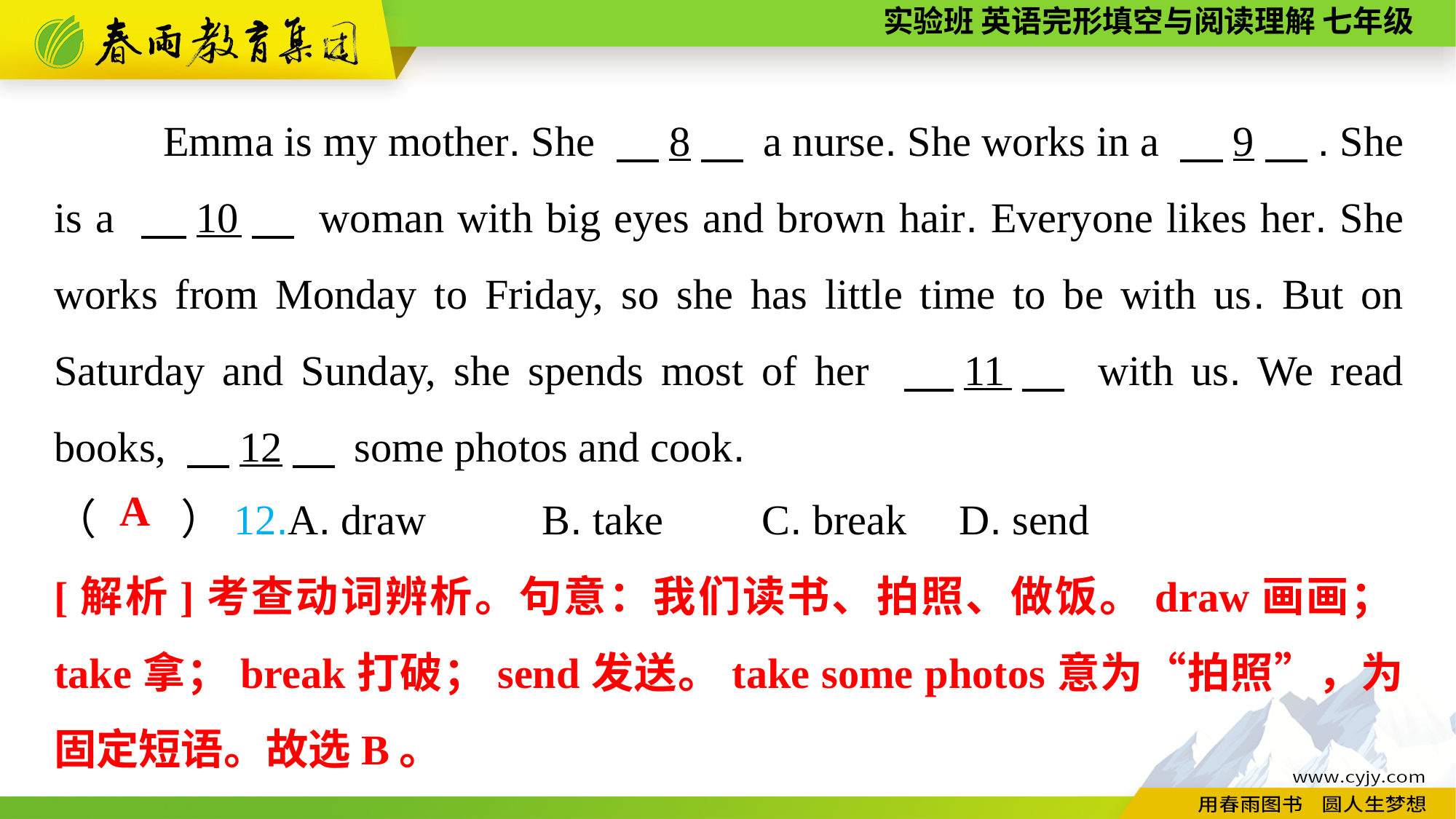

Emma is my mother. She 　8　 a nurse. She works in a 　9　. She is a 　10　 woman with big eyes and brown hair. Everyone likes her. She works from Monday to Friday, so she has little time to be with us. But on Saturday and Sunday, she spends most of her 　11　 with us. We read books, 　12　 some photos and cook.
（　　）12.A. draw           B. take	     C. break	   D. send
A
[解析]考查动词辨析。句意：我们读书、拍照、做饭。draw画画；take拿；break打破；send发送。take some photos意为“拍照”，为固定短语。故选B。